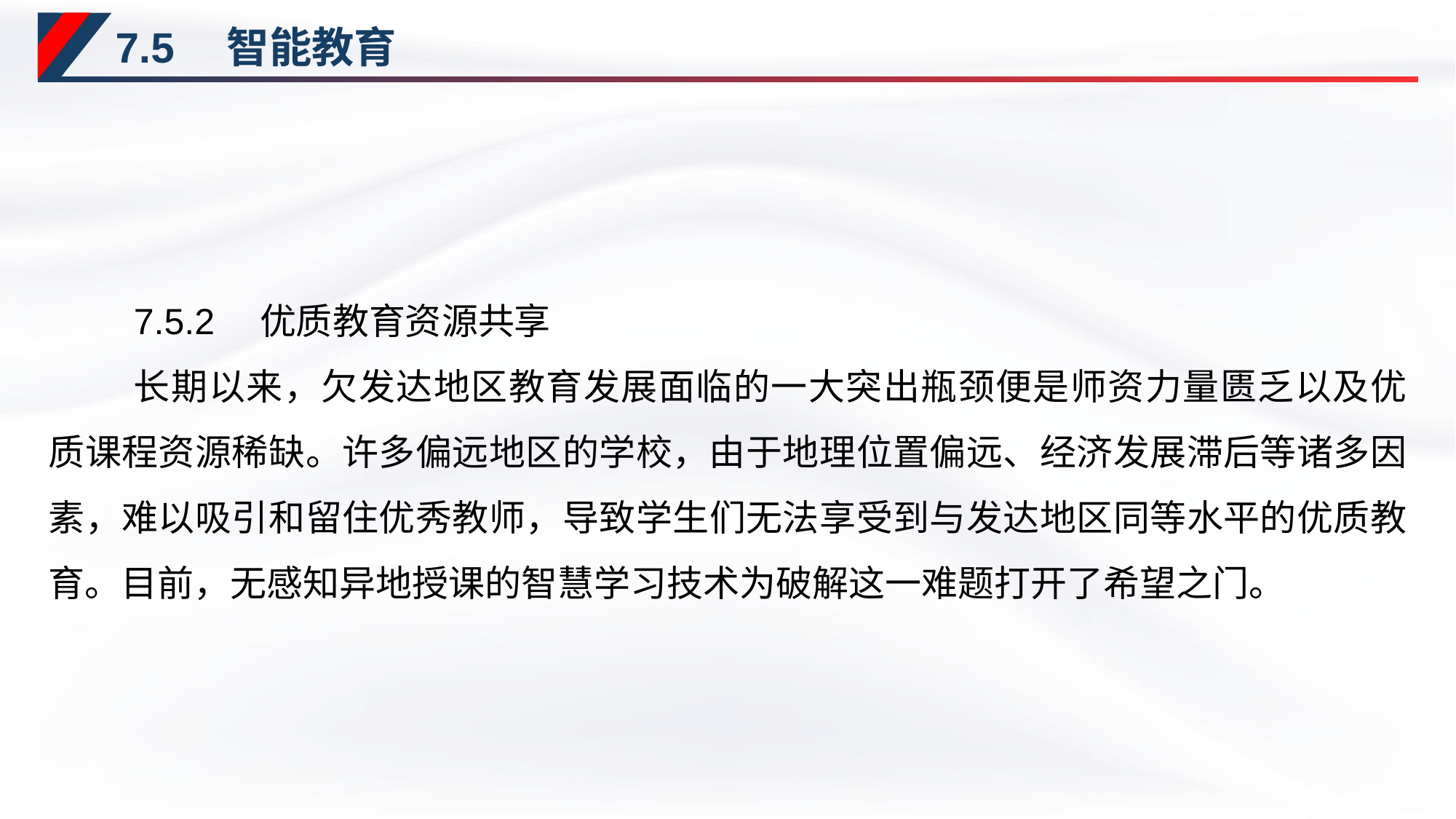

# 7.5　智能教育
7.5.2　优质教育资源共享
长期以来，欠发达地区教育发展面临的一大突出瓶颈便是师资力量匮乏以及优质课程资源稀缺。许多偏远地区的学校，由于地理位置偏远、经济发展滞后等诸多因素，难以吸引和留住优秀教师，导致学生们无法享受到与发达地区同等水平的优质教育。目前，无感知异地授课的智慧学习技术为破解这一难题打开了希望之门。